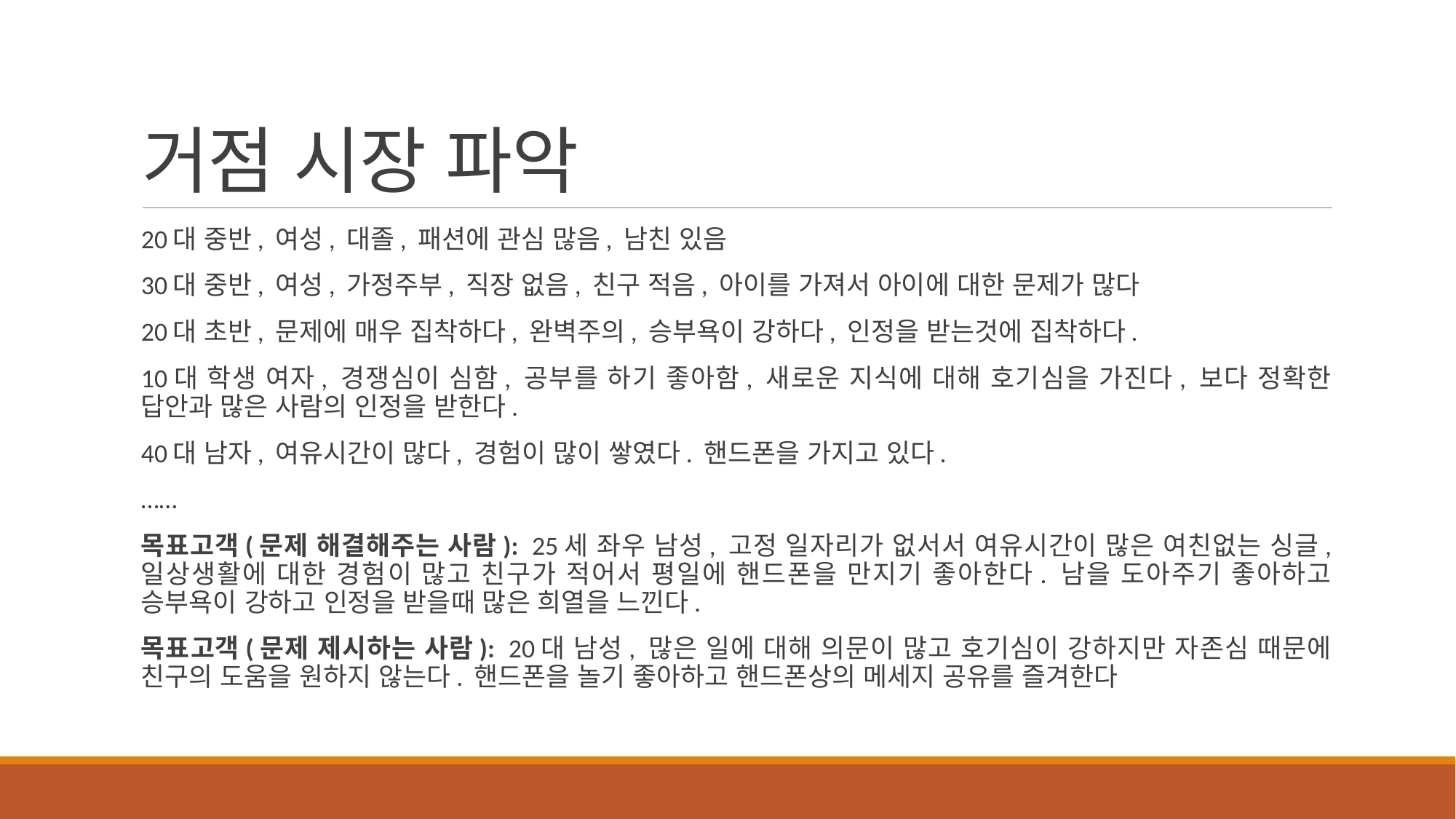

# 거점 시장 파악
20대 중반, 여성, 대졸, 패션에 관심 많음, 남친 있음
30대 중반, 여성, 가정주부, 직장 없음, 친구 적음, 아이를 가져서 아이에 대한 문제가 많다
20대 초반, 문제에 매우 집착하다, 완벽주의, 승부욕이 강하다, 인정을 받는것에 집착하다.
10대 학생 여자, 경쟁심이 심함, 공부를 하기 좋아함, 새로운 지식에 대해 호기심을 가진다, 보다 정확한 답안과 많은 사람의 인정을 받한다.
40대 남자, 여유시간이 많다, 경험이 많이 쌓였다. 핸드폰을 가지고 있다.
……
목표고객(문제 해결해주는 사람):  25세 좌우 남성, 고정 일자리가 없서서 여유시간이 많은 여친없는 싱글, 일상생활에 대한 경험이 많고 친구가 적어서 평일에 핸드폰을 만지기 좋아한다. 남을 도아주기 좋아하고 승부욕이 강하고 인정을 받을때 많은 희열을 느낀다.
목표고객(문제 제시하는 사람):  20대 남성, 많은 일에 대해 의문이 많고 호기심이 강하지만 자존심 때문에 친구의 도움을 원하지 않는다. 핸드폰을 놀기 좋아하고 핸드폰상의 메세지 공유를 즐겨한다